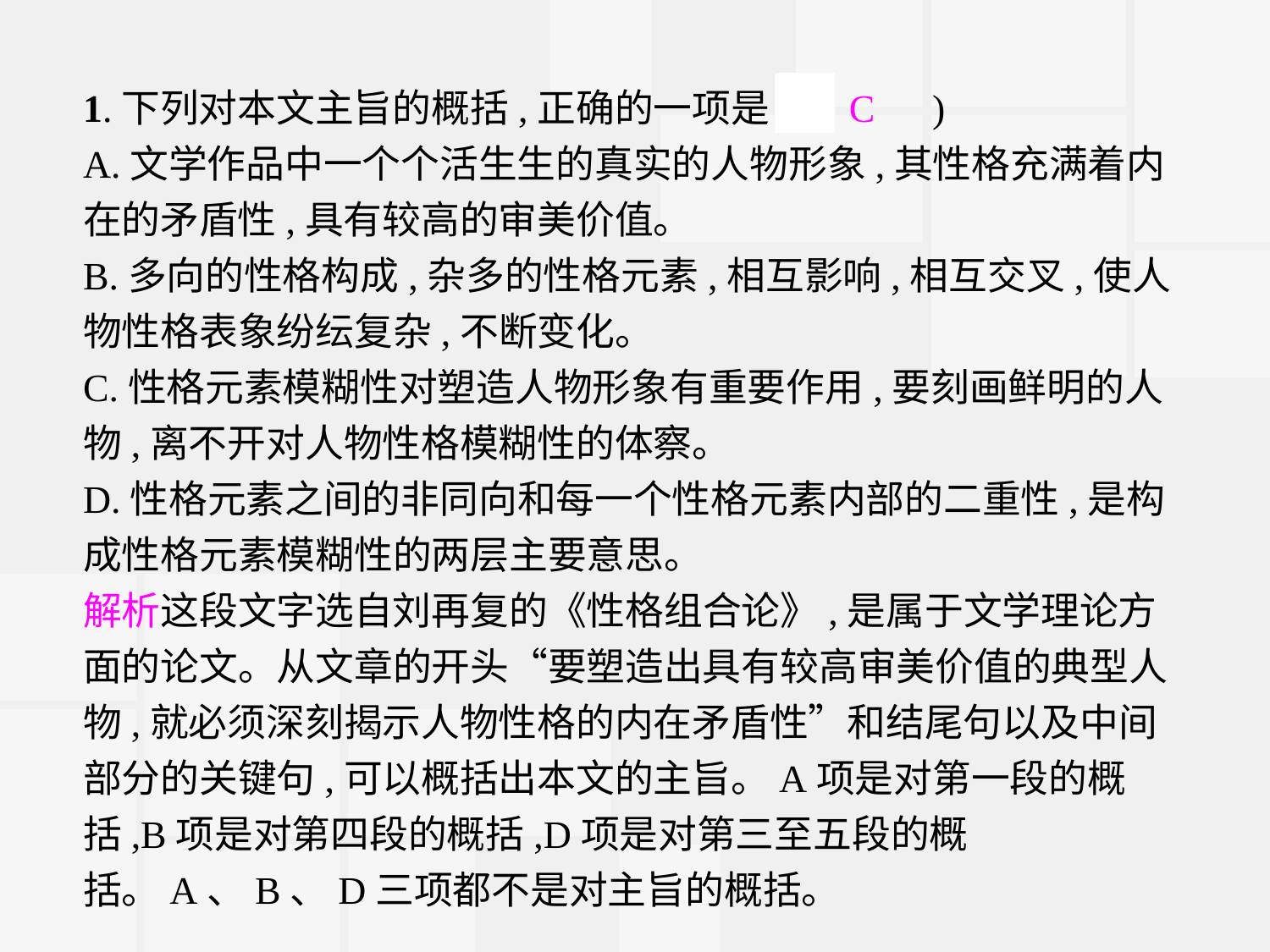

1.下列对本文主旨的概括,正确的一项是(　C　)
A.文学作品中一个个活生生的真实的人物形象,其性格充满着内在的矛盾性,具有较高的审美价值。
B.多向的性格构成,杂多的性格元素,相互影响,相互交叉,使人物性格表象纷纭复杂,不断变化。
C.性格元素模糊性对塑造人物形象有重要作用,要刻画鲜明的人物,离不开对人物性格模糊性的体察。
D.性格元素之间的非同向和每一个性格元素内部的二重性,是构成性格元素模糊性的两层主要意思。
解析这段文字选自刘再复的《性格组合论》,是属于文学理论方面的论文。从文章的开头“要塑造出具有较高审美价值的典型人物,就必须深刻揭示人物性格的内在矛盾性”和结尾句以及中间部分的关键句,可以概括出本文的主旨。A项是对第一段的概括,B项是对第四段的概括,D项是对第三至五段的概括。A、B、D三项都不是对主旨的概括。